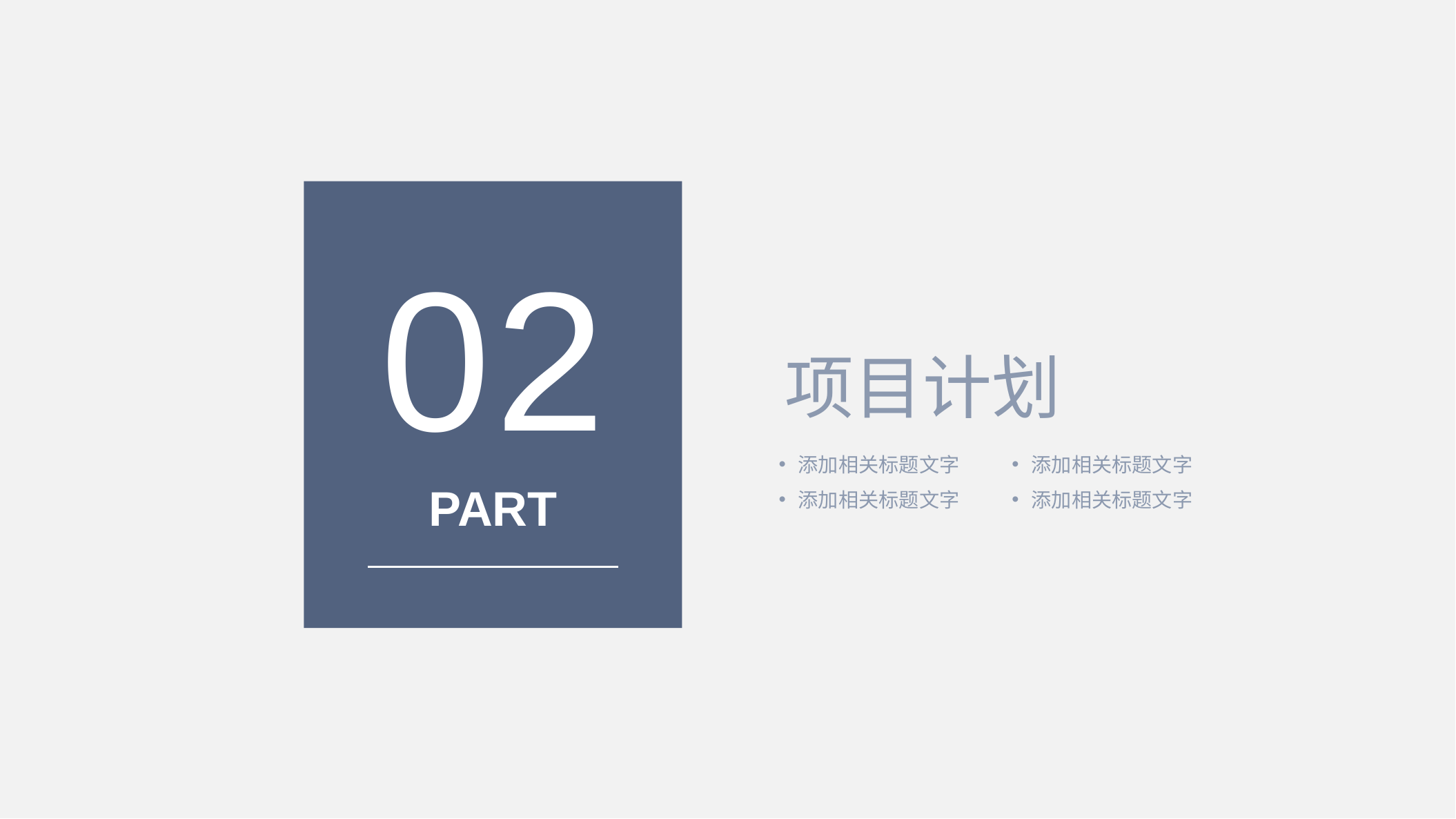

02
项目计划
添加相关标题文字
添加相关标题文字
PART
添加相关标题文字
添加相关标题文字